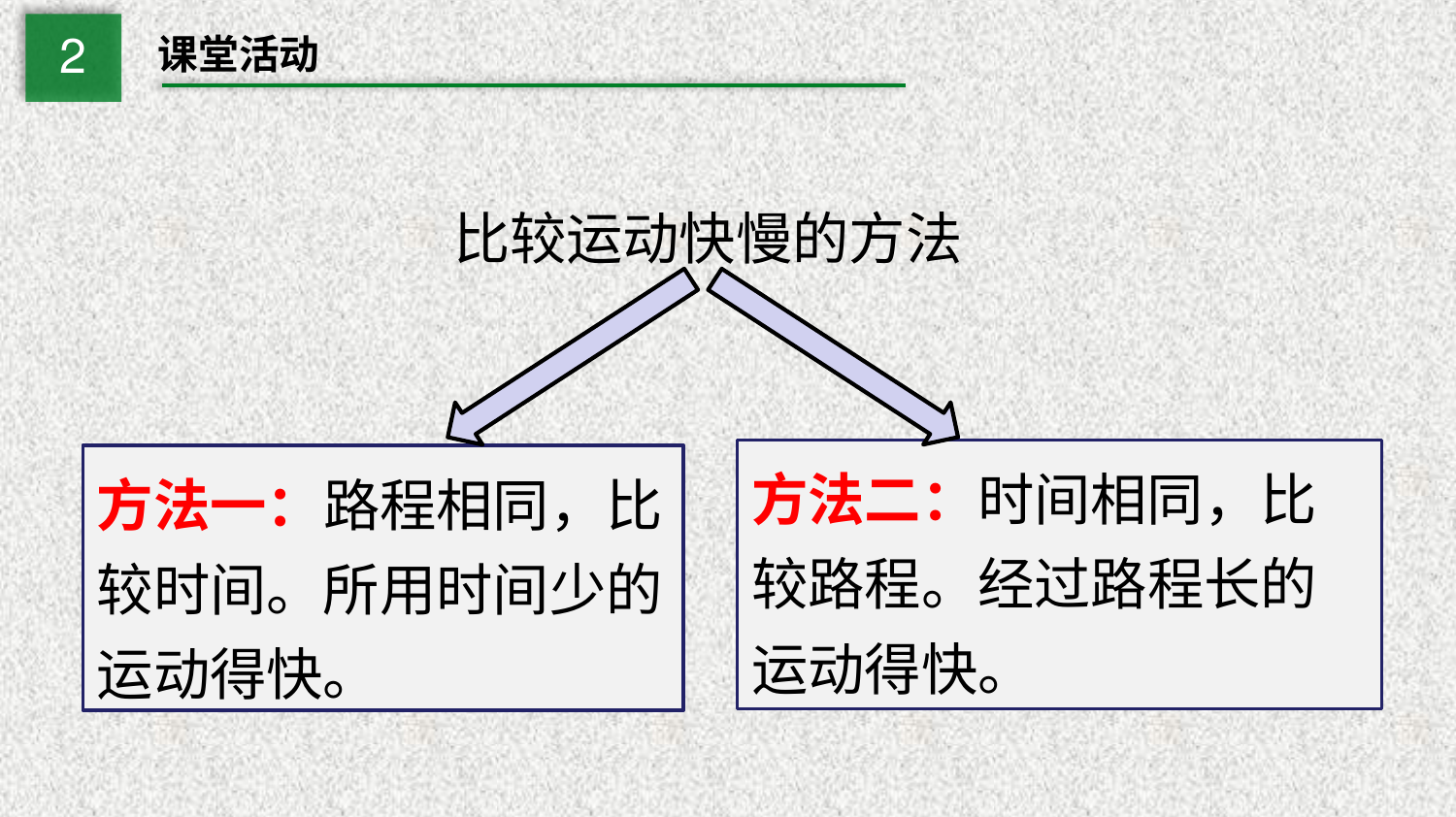

2
课堂活动
比较运动快慢的方法

方法二：时间相同，比较路程。经过路程长的运动得快。
方法一：路程相同，比较时间。所用时间少的运动得快。